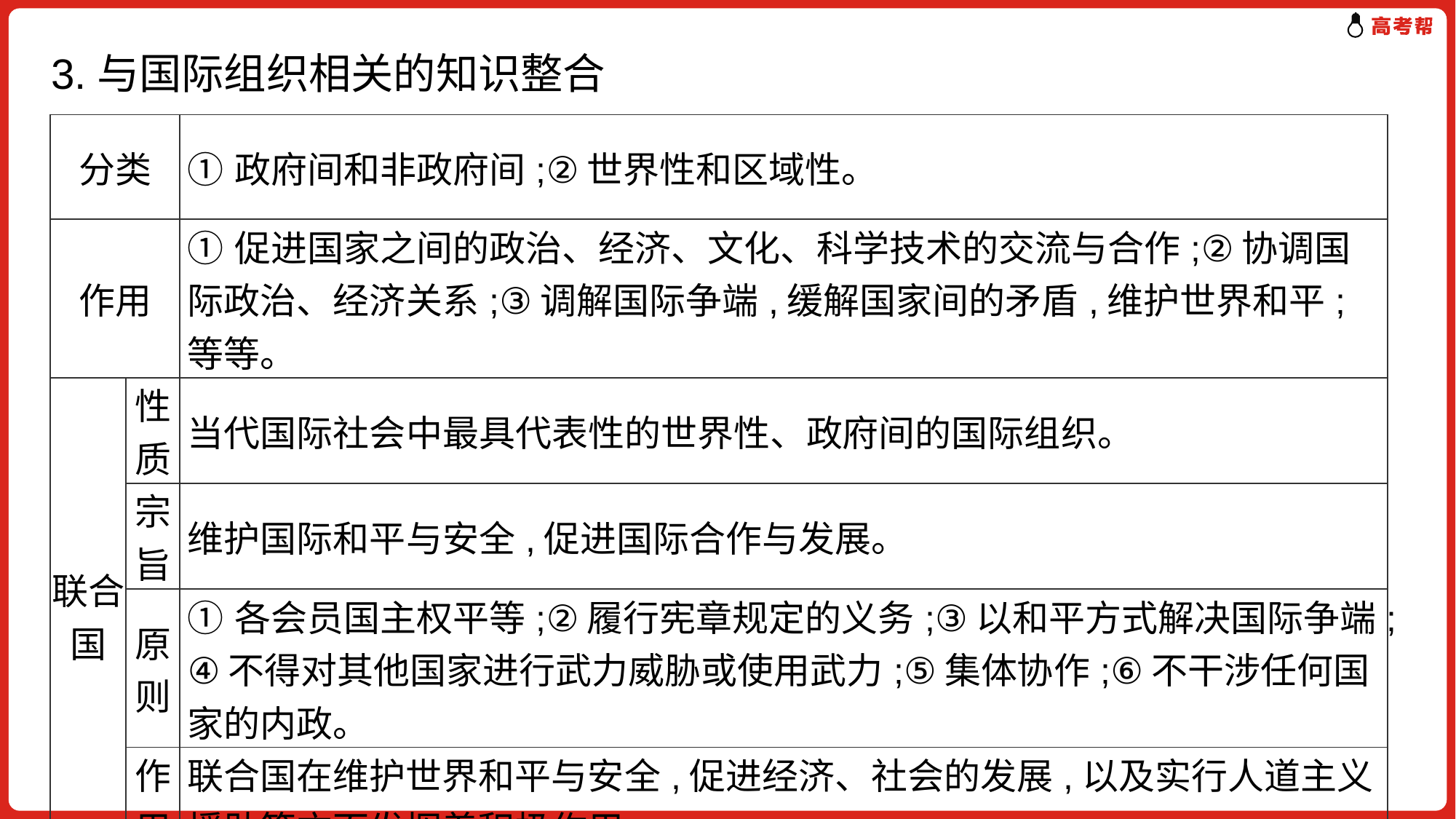

# 3.与国际组织相关的知识整合
| 分类 |  | ①政府间和非政府间;②世界性和区域性。 |
| --- | --- | --- |
| 作用 |  | ①促进国家之间的政治、经济、文化、科学技术的交流与合作;②协调国际政治、经济关系;③调解国际争端,缓解国家间的矛盾,维护世界和平;等等。 |
| 联合国 | 性质 | 当代国际社会中最具代表性的世界性、政府间的国际组织。 |
|  | 宗旨 | 维护国际和平与安全,促进国际合作与发展。 |
|  | 原则 | ①各会员国主权平等;②履行宪章规定的义务;③以和平方式解决国际争端;④不得对其他国家进行武力威胁或使用武力;⑤集体协作;⑥不干涉任何国家的内政。 |
|  | 作用 | 联合国在维护世界和平与安全,促进经济、社会的发展,以及实行人道主义援助等方面发挥着积极作用。 |